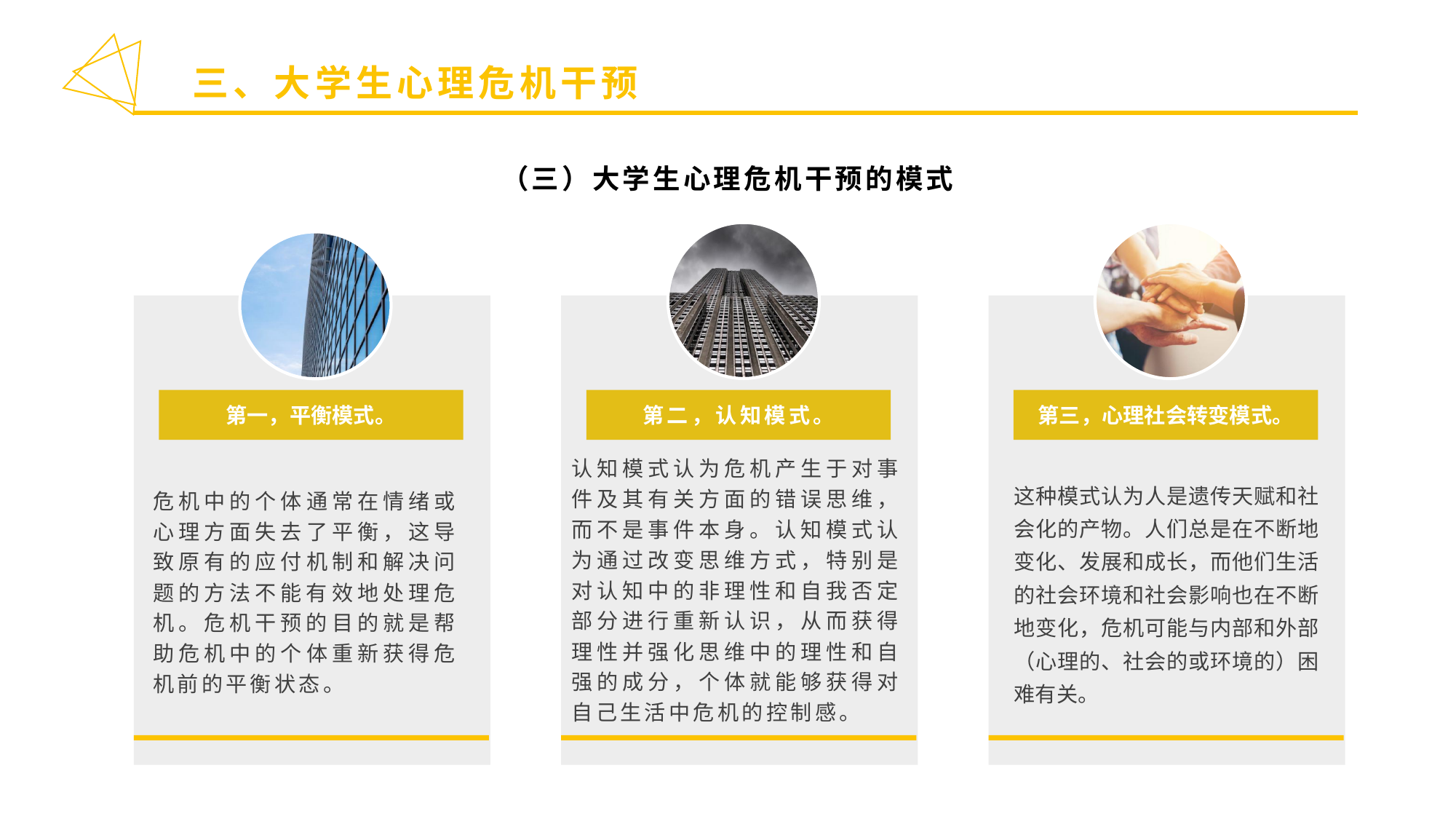

三、大学生心理危机干预

（三）大学生心理危机干预的模式

第一，平衡模式。
第二，认知模式。
第三，心理社会转变模式。
认知模式认为危机产生于对事件及其有关方面的错误思维，而不是事件本身。认知模式认为通过改变思维方式，特别是对认知中的非理性和自我否定部分进行重新认识，从而获得理性并强化思维中的理性和自强的成分，个体就能够获得对自己生活中危机的控制感。
这种模式认为人是遗传天赋和社会化的产物。人们总是在不断地变化、发展和成长，而他们生活的社会环境和社会影响也在不断地变化，危机可能与内部和外部（心理的、社会的或环境的）困难有关。
危机中的个体通常在情绪或心理方面失去了平衡，这导致原有的应付机制和解决问题的方法不能有效地处理危机。危机干预的目的就是帮助危机中的个体重新获得危机前的平衡状态。